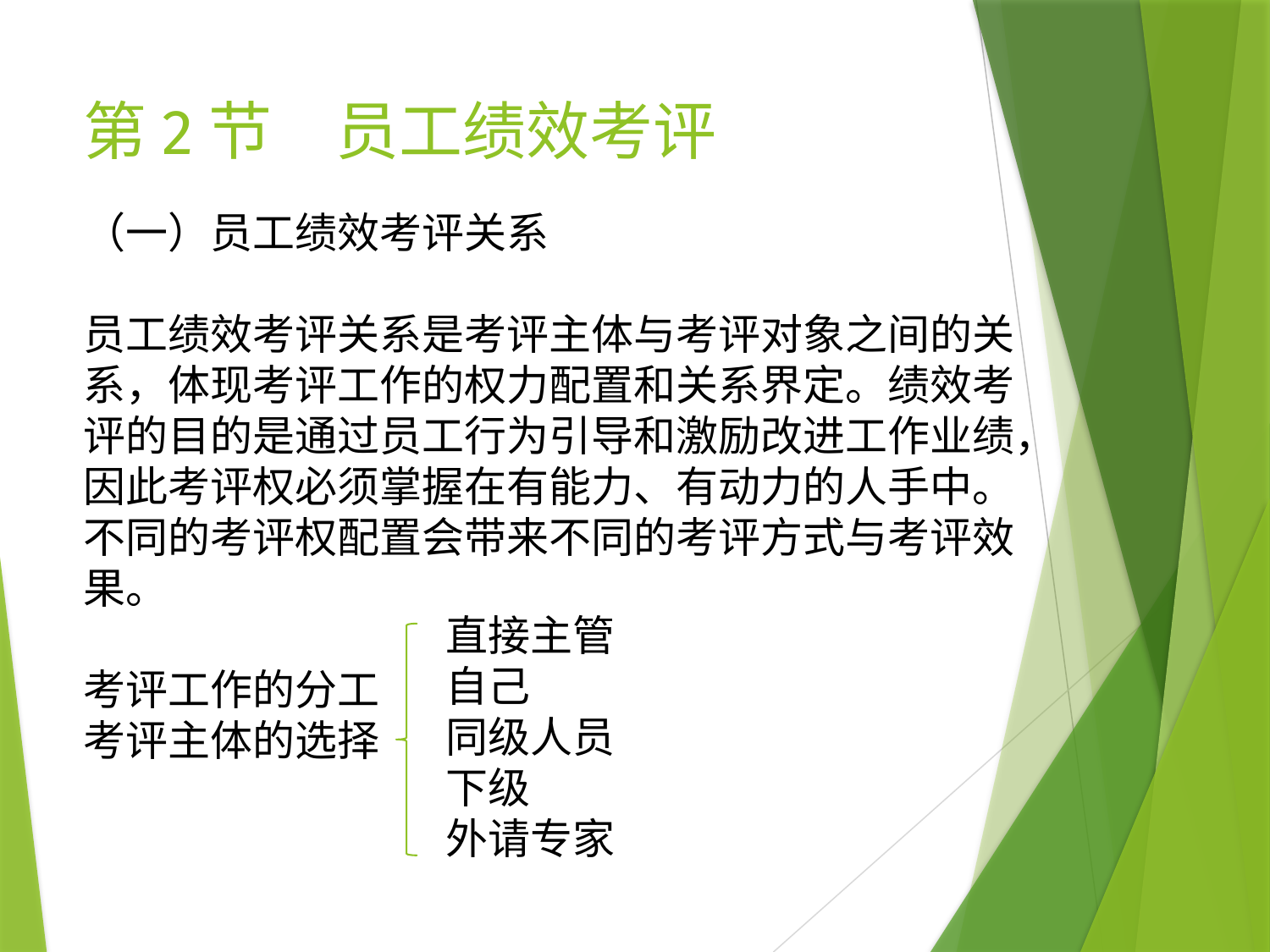

# 第2节　员工绩效考评
（一）员工绩效考评关系

员工绩效考评关系是考评主体与考评对象之间的关系，体现考评工作的权力配置和关系界定。绩效考评的目的是通过员工行为引导和激励改进工作业绩，因此考评权必须掌握在有能力、有动力的人手中。不同的考评权配置会带来不同的考评方式与考评效果。

考评工作的分工
考评主体的选择
直接主管
自己
同级人员
下级
外请专家